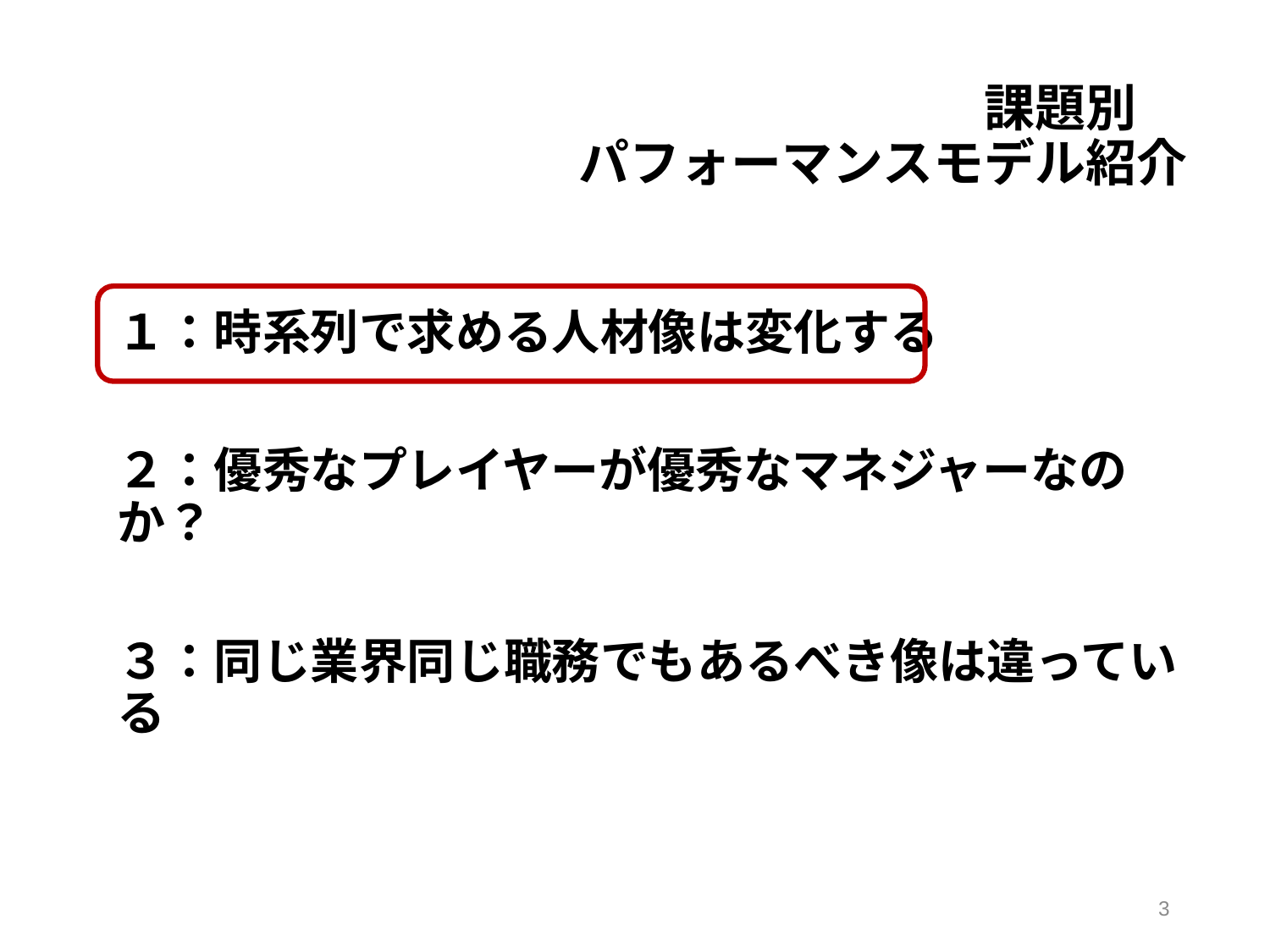

# 課題別　 パフォーマンスモデル紹介

１：時系列で求める人材像は変化する

２：優秀なプレイヤーが優秀なマネジャーなのか？

３：同じ業界同じ職務でもあるべき像は違っている
3